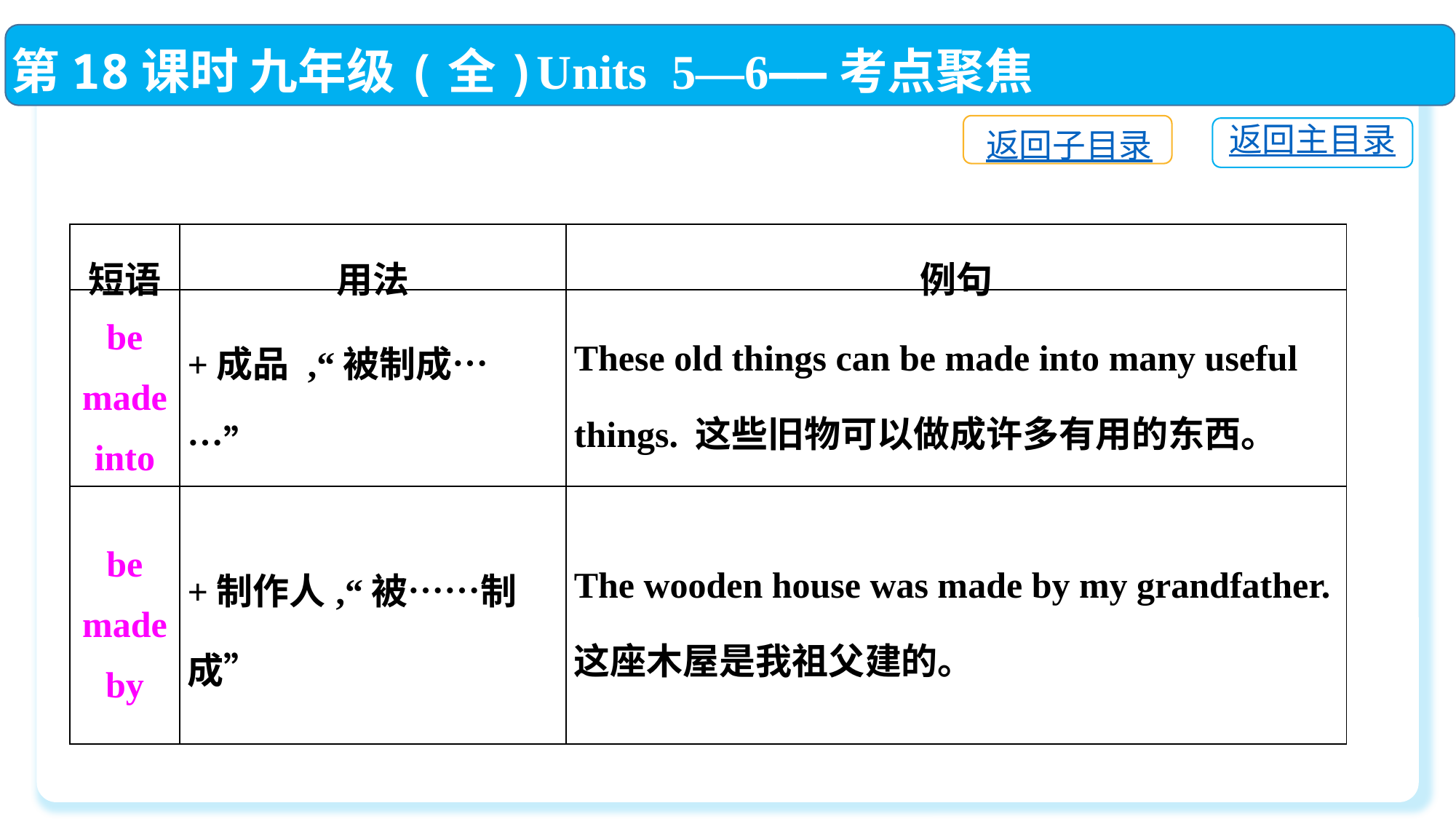

第18课时 九年级(全)Units  5—6——考点聚焦

返回子目录
返回主目录

| 短语 | 用法 | 例句 |
| --- | --- | --- |
| be made into | +成品 ,“被制成……” | These old things can be made into many useful things. 这些旧物可以做成许多有用的东西。 |
| be made by | +制作人,“被……制成” | The wooden house was made by my grandfather. 这座木屋是我祖父建的。 |